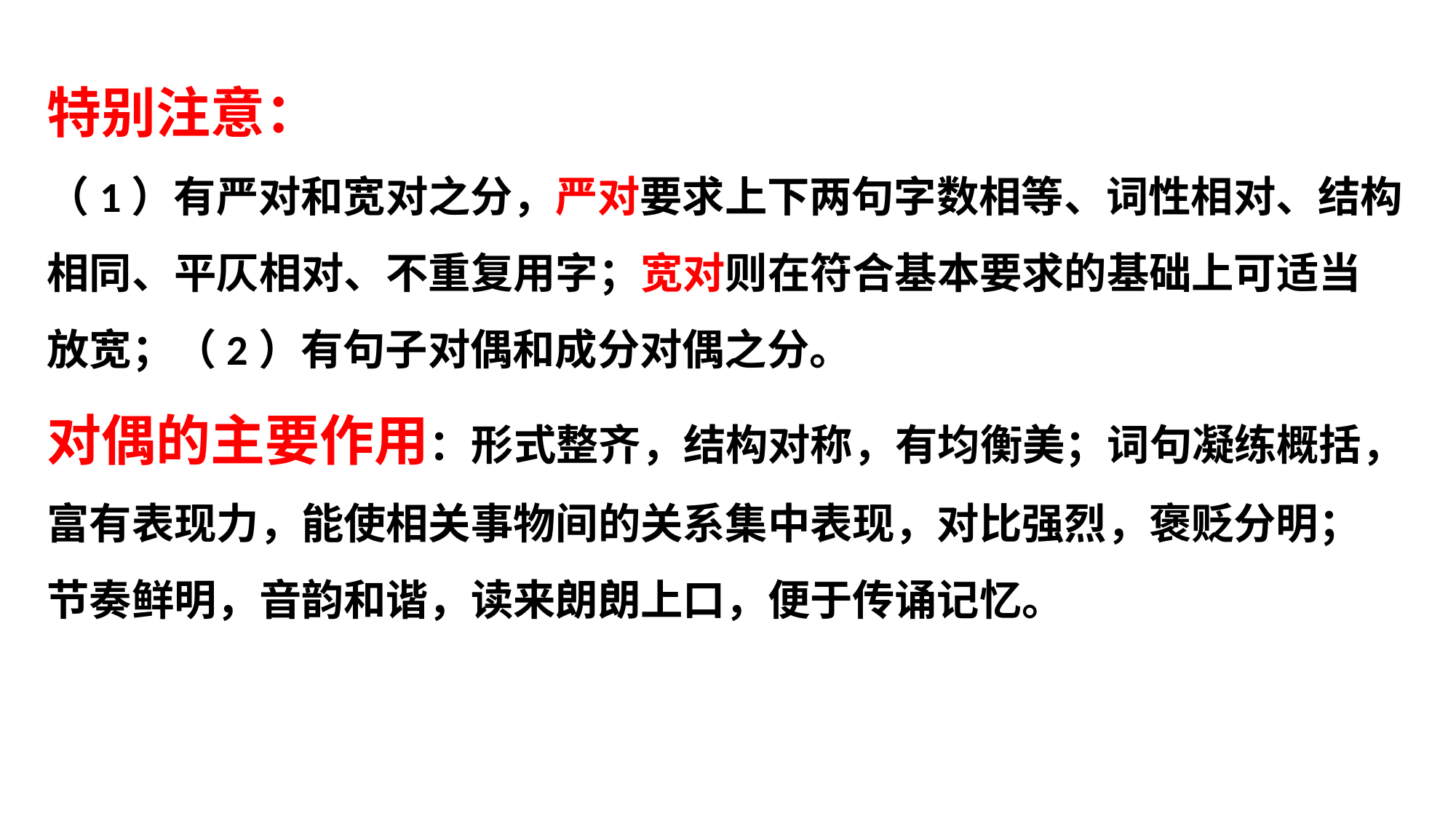

特别注意：
（1）有严对和宽对之分，严对要求上下两句字数相等、词性相对、结构相同、平仄相对、不重复用字；宽对则在符合基本要求的基础上可适当放宽；（2）有句子对偶和成分对偶之分。
对偶的主要作用：形式整齐，结构对称，有均衡美；词句凝练概括，富有表现力，能使相关事物间的关系集中表现，对比强烈，褒贬分明；节奏鲜明，音韵和谐，读来朗朗上口，便于传诵记忆。